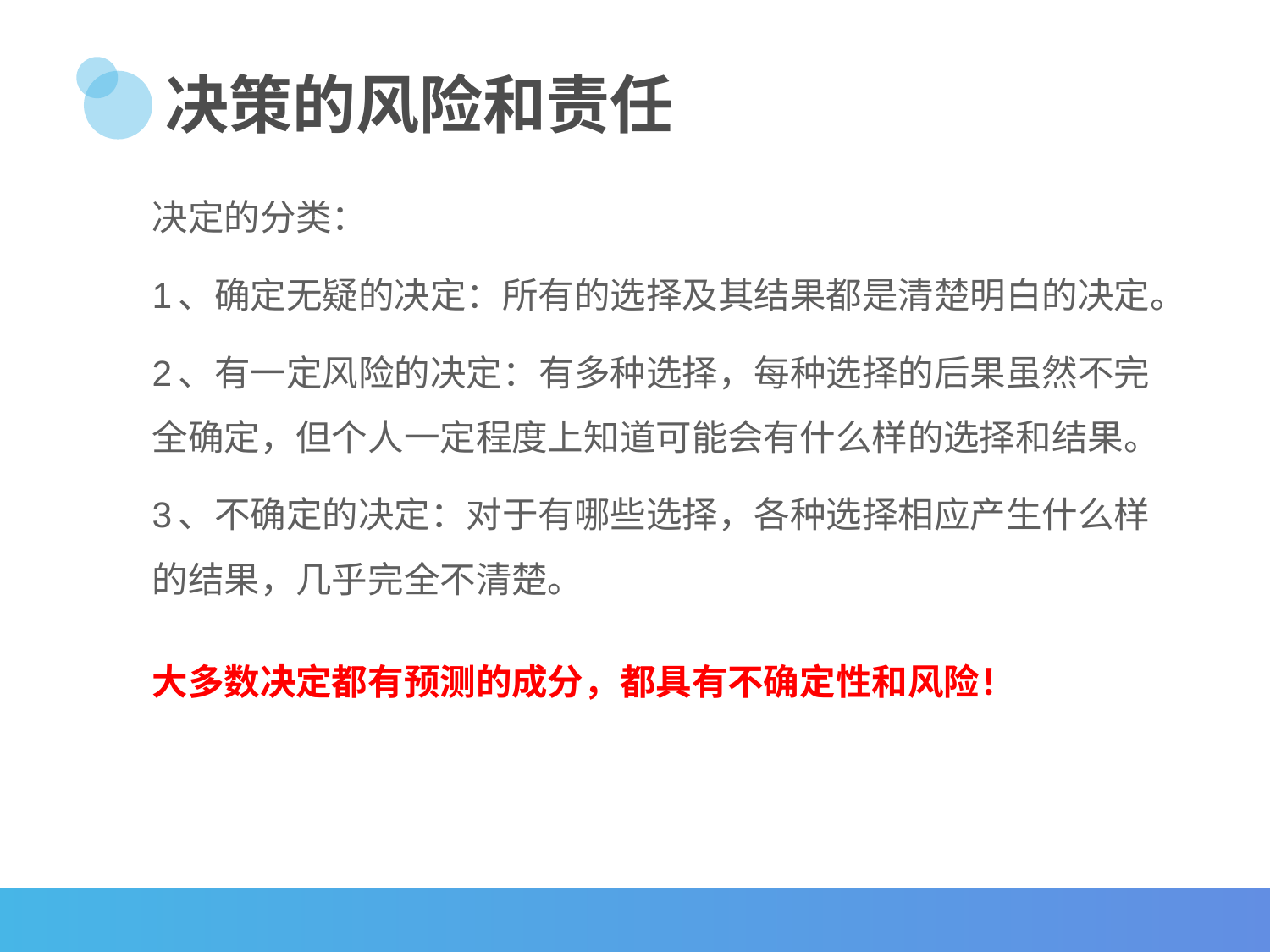

# 决策的风险和责任
决定的分类：
1、确定无疑的决定：所有的选择及其结果都是清楚明白的决定。
2、有一定风险的决定：有多种选择，每种选择的后果虽然不完全确定，但个人一定程度上知道可能会有什么样的选择和结果。
3、不确定的决定：对于有哪些选择，各种选择相应产生什么样的结果，几乎完全不清楚。

大多数决定都有预测的成分，都具有不确定性和风险！